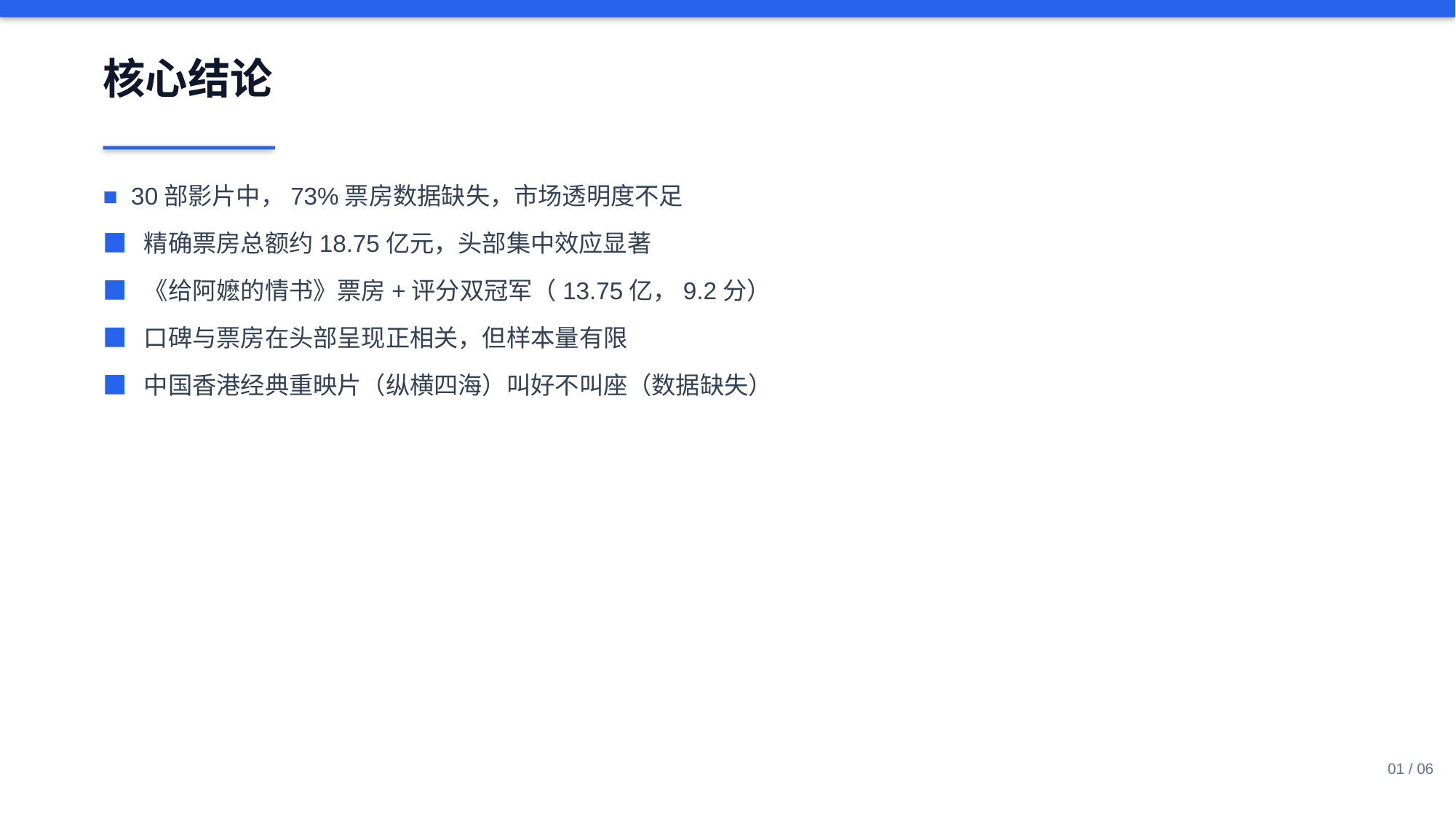

核心结论

■  30部影片中，73%票房数据缺失，市场透明度不足
■  精确票房总额约18.75亿元，头部集中效应显著
■  《给阿嬷的情书》票房+评分双冠军（13.75亿，9.2分）
■  口碑与票房在头部呈现正相关，但样本量有限
■  中国香港经典重映片（纵横四海）叫好不叫座（数据缺失）
01 / 06